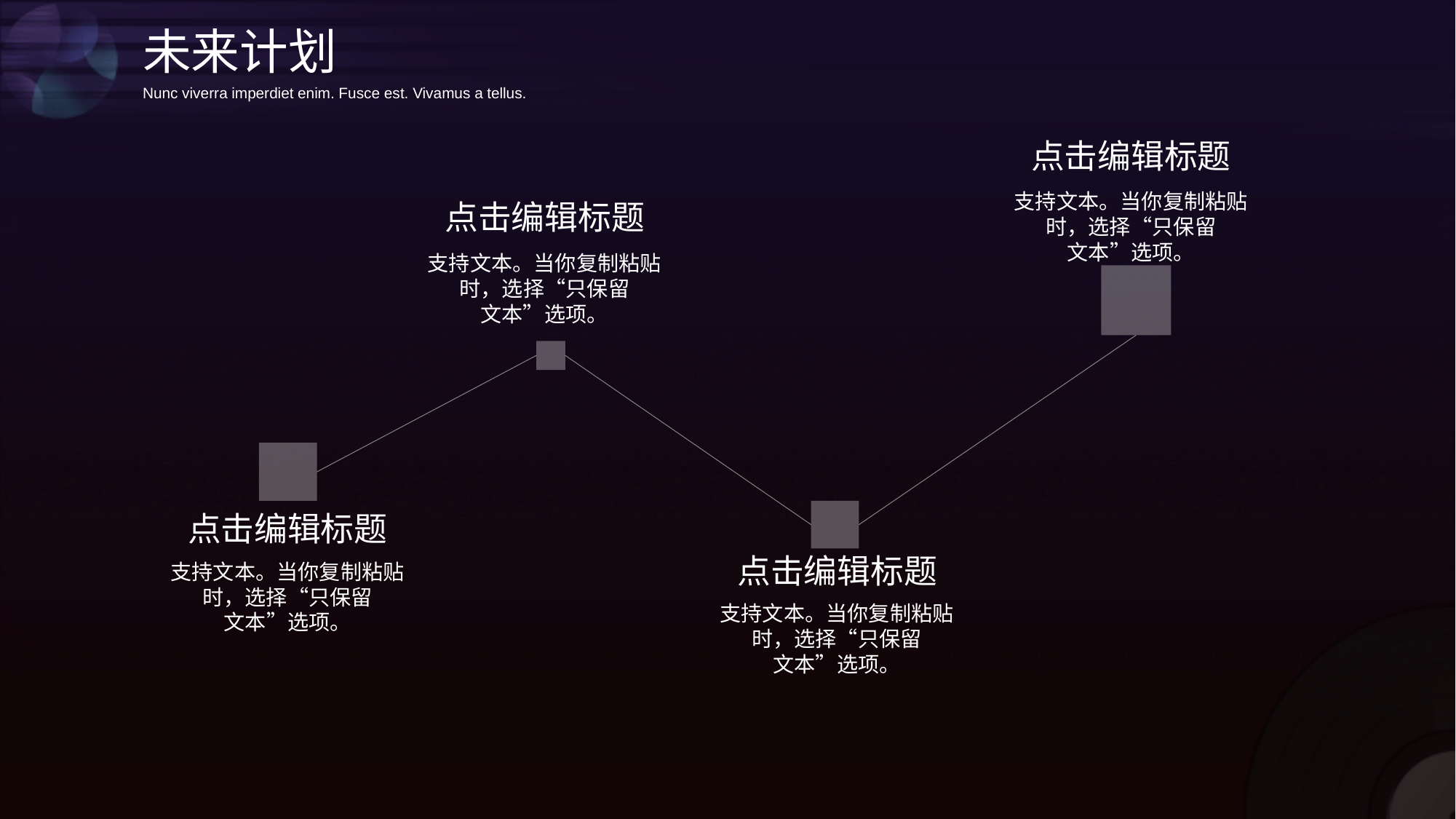

未来计划
Nunc viverra imperdiet enim. Fusce est. Vivamus a tellus.
点击编辑标题
支持文本。当你复制粘贴
时，选择“只保留
文本”选项。
点击编辑标题
支持文本。当你复制粘贴
时，选择“只保留
文本”选项。

点击编辑标题
点击编辑标题
支持文本。当你复制粘贴
时，选择“只保留
文本”选项。
支持文本。当你复制粘贴
时，选择“只保留
文本”选项。